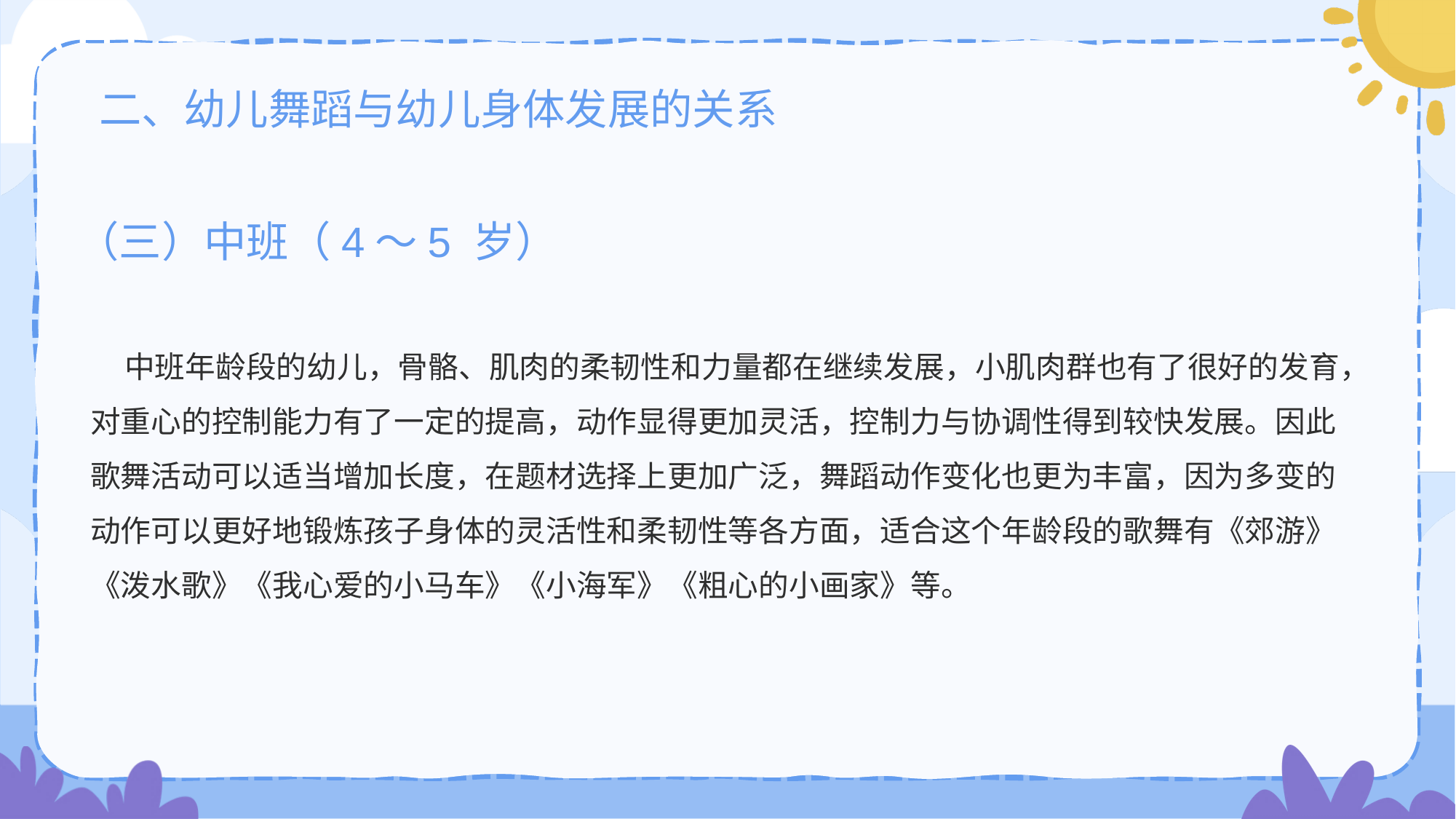

二、幼儿舞蹈与幼儿身体发展的关系
（三）中班（4～5 岁）
    中班年龄段的幼儿，骨骼、肌肉的柔韧性和力量都在继续发展，小肌肉群也有了很好的发育，对重心的控制能力有了一定的提高，动作显得更加灵活，控制力与协调性得到较快发展。因此歌舞活动可以适当增加长度，在题材选择上更加广泛，舞蹈动作变化也更为丰富，因为多变的动作可以更好地锻炼孩子身体的灵活性和柔韧性等各方面，适合这个年龄段的歌舞有《郊游》《泼水歌》《我心爱的小马车》《小海军》《粗心的小画家》等。